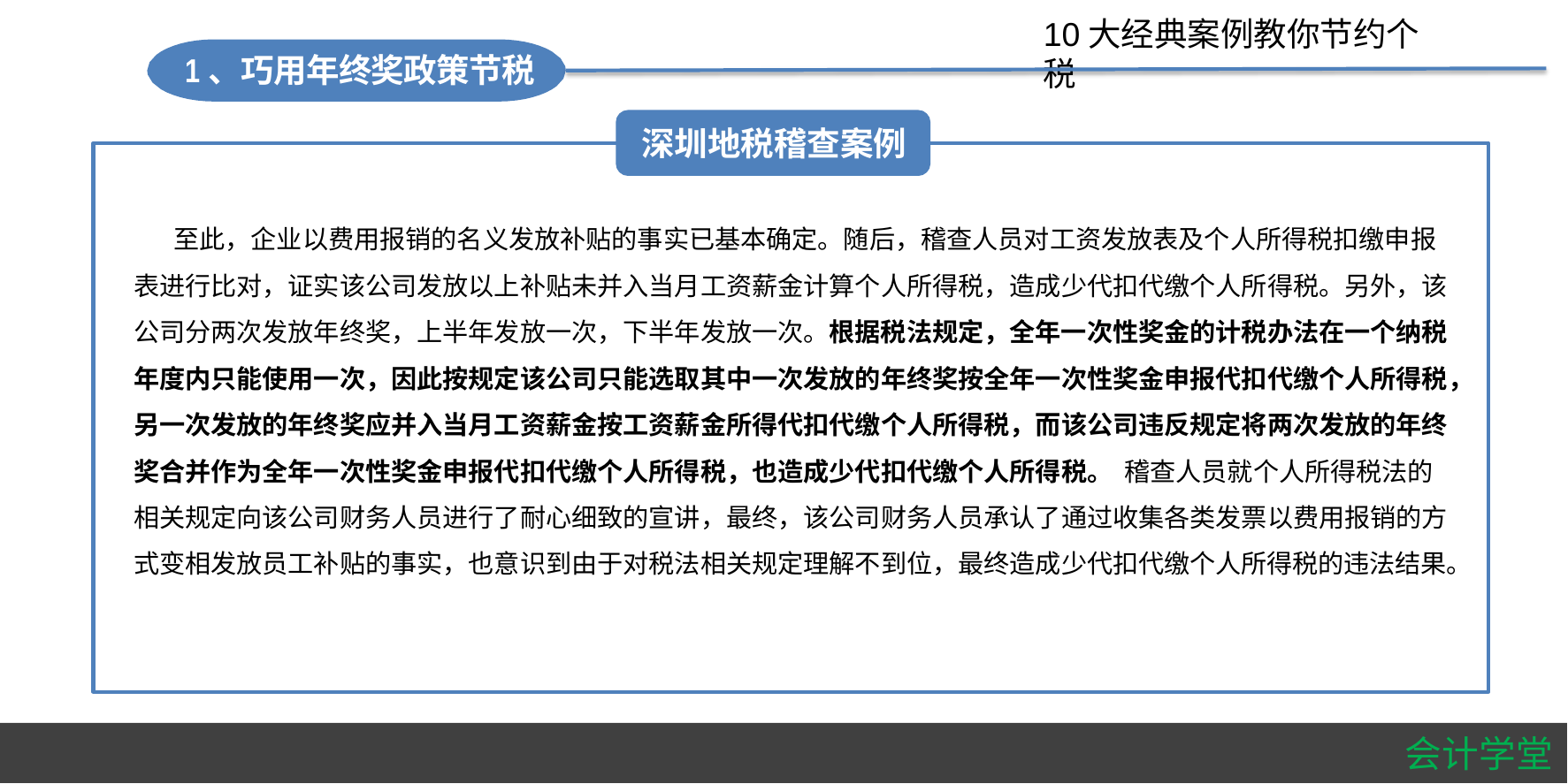

#
10大经典案例教你节约个税

1、巧用年终奖政策节税

深圳地税稽查案例

      至此，企业以费用报销的名义发放补贴的事实已基本确定。随后，稽查人员对工资发放表及个人所得税扣缴申报表进行比对，证实该公司发放以上补贴未并入当月工资薪金计算个人所得税，造成少代扣代缴个人所得税。另外，该公司分两次发放年终奖，上半年发放一次，下半年发放一次。根据税法规定，全年一次性奖金的计税办法在一个纳税年度内只能使用一次，因此按规定该公司只能选取其中一次发放的年终奖按全年一次性奖金申报代扣代缴个人所得税，另一次发放的年终奖应并入当月工资薪金按工资薪金所得代扣代缴个人所得税，而该公司违反规定将两次发放的年终奖合并作为全年一次性奖金申报代扣代缴个人所得税，也造成少代扣代缴个人所得税。  稽查人员就个人所得税法的相关规定向该公司财务人员进行了耐心细致的宣讲，最终，该公司财务人员承认了通过收集各类发票以费用报销的方式变相发放员工补贴的事实，也意识到由于对税法相关规定理解不到位，最终造成少代扣代缴个人所得税的违法结果。

会计学堂